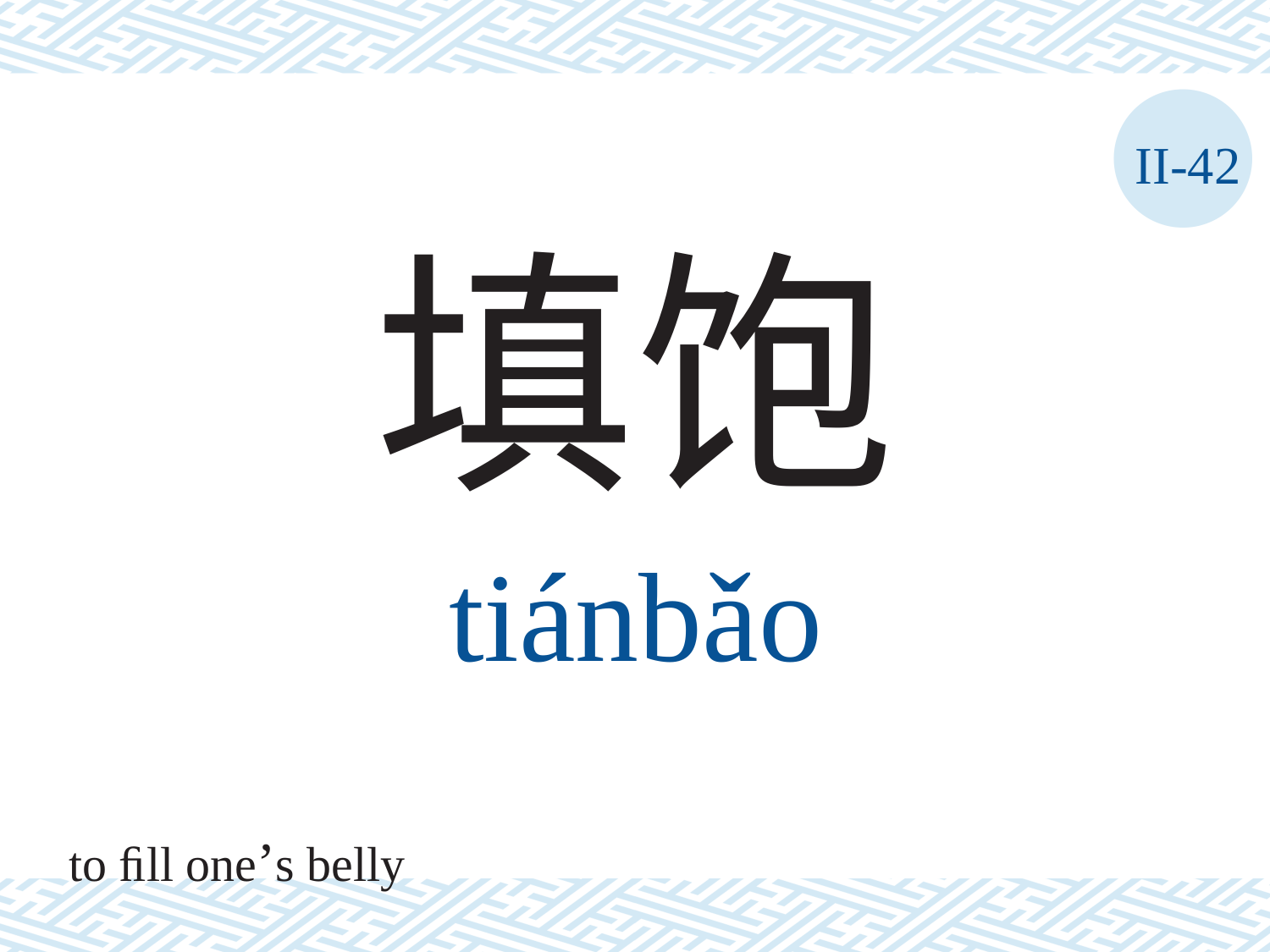

II-42
填饱
tiánbǎo
to ﬁll one’s belly